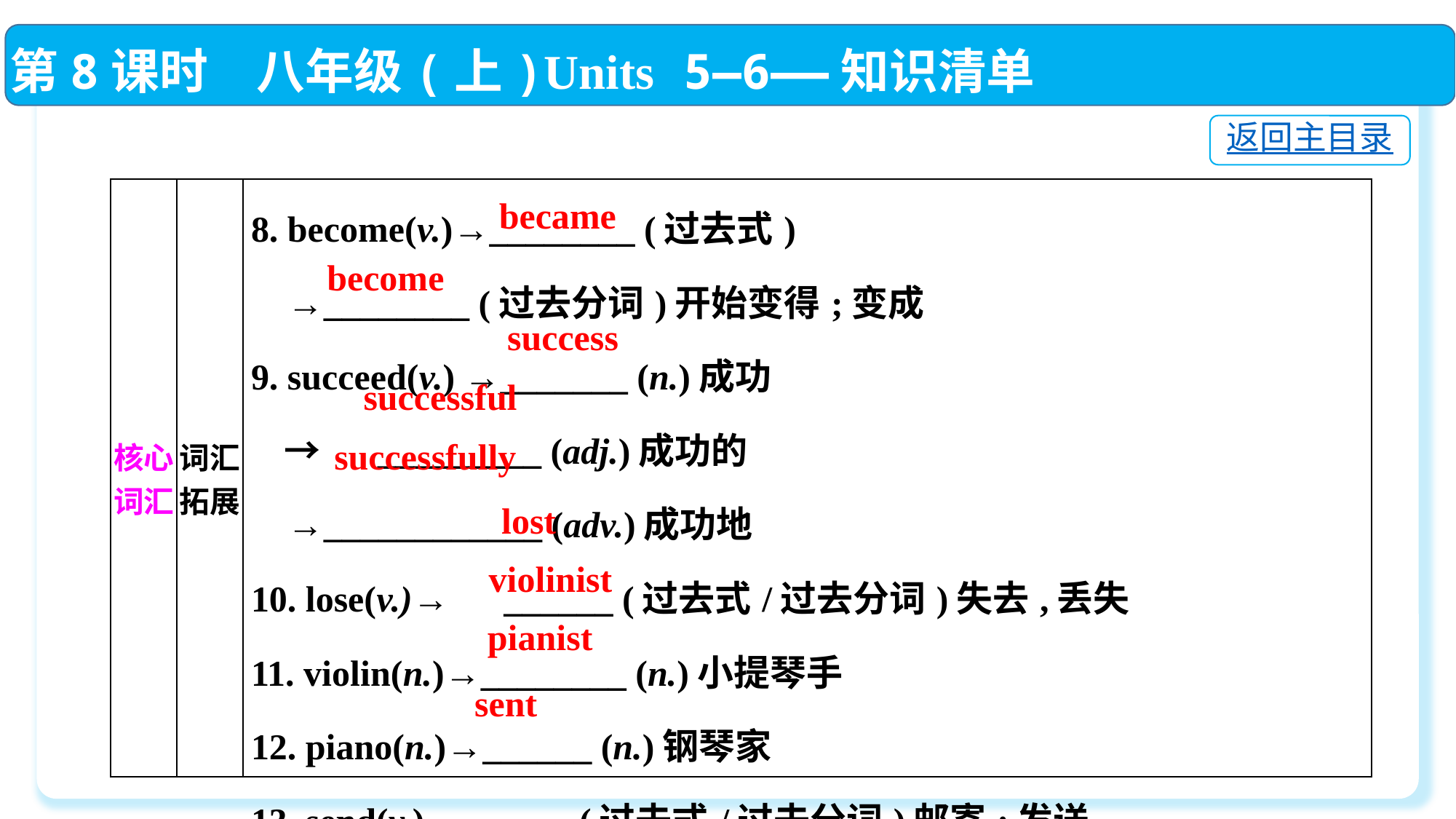

第8课时　八年级(上)Units 5—6——知识清单

返回主目录
| 核心词汇 | 词汇拓展 | 8. become(v.)→\_\_\_\_\_\_\_\_ (过去式) →\_\_\_\_\_\_\_\_ (过去分词)开始变得;变成 9. succeed(v.) →\_\_\_\_\_\_\_ (n.)成功 →　\_\_\_\_\_\_\_\_\_ (adj.)成功的 →\_\_\_\_\_\_\_\_\_\_\_\_ (adv.)成功地 10. lose(v.)→　\_\_\_\_\_\_ (过去式/过去分词)失去,丢失 11. violin(n.)→\_\_\_\_\_\_\_\_ (n.)小提琴手 12. piano(n.)→\_\_\_\_\_\_ (n.)钢琴家 13. send(v.)→\_\_\_\_\_\_ (过去式/过去分词)邮寄;发送 |
| --- | --- | --- |
became

become
success
successful
successfully
lost
violinist
pianist
sent